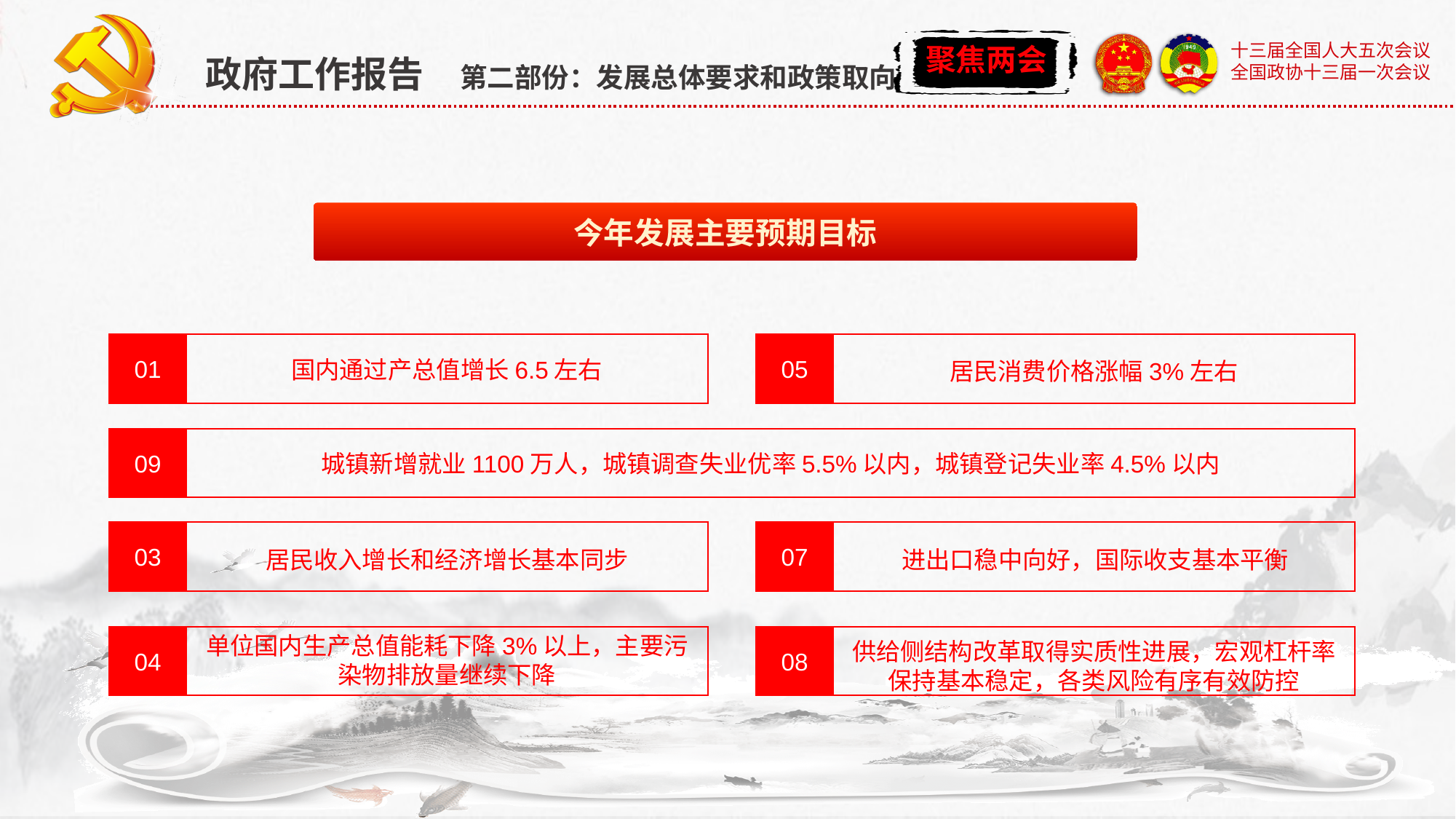

政府工作报告  第二部份：发展总体要求和政策取向
今年发展主要预期目标
01

国内通过产总值增长6.5左右
05

居民消费价格涨幅3%左右
09

城镇新增就业1100万人，城镇调查失业优率5.5%以内，城镇登记失业率4.5%以内
03

居民收入增长和经济增长基本同步
07

进出口稳中向好，国际收支基本平衡
单位国内生产总值能耗下降3%以上，主要污染物排放量继续下降
04

08

供给侧结构改革取得实质性进展，宏观杠杆率保持基本稳定，各类风险有序有效防控